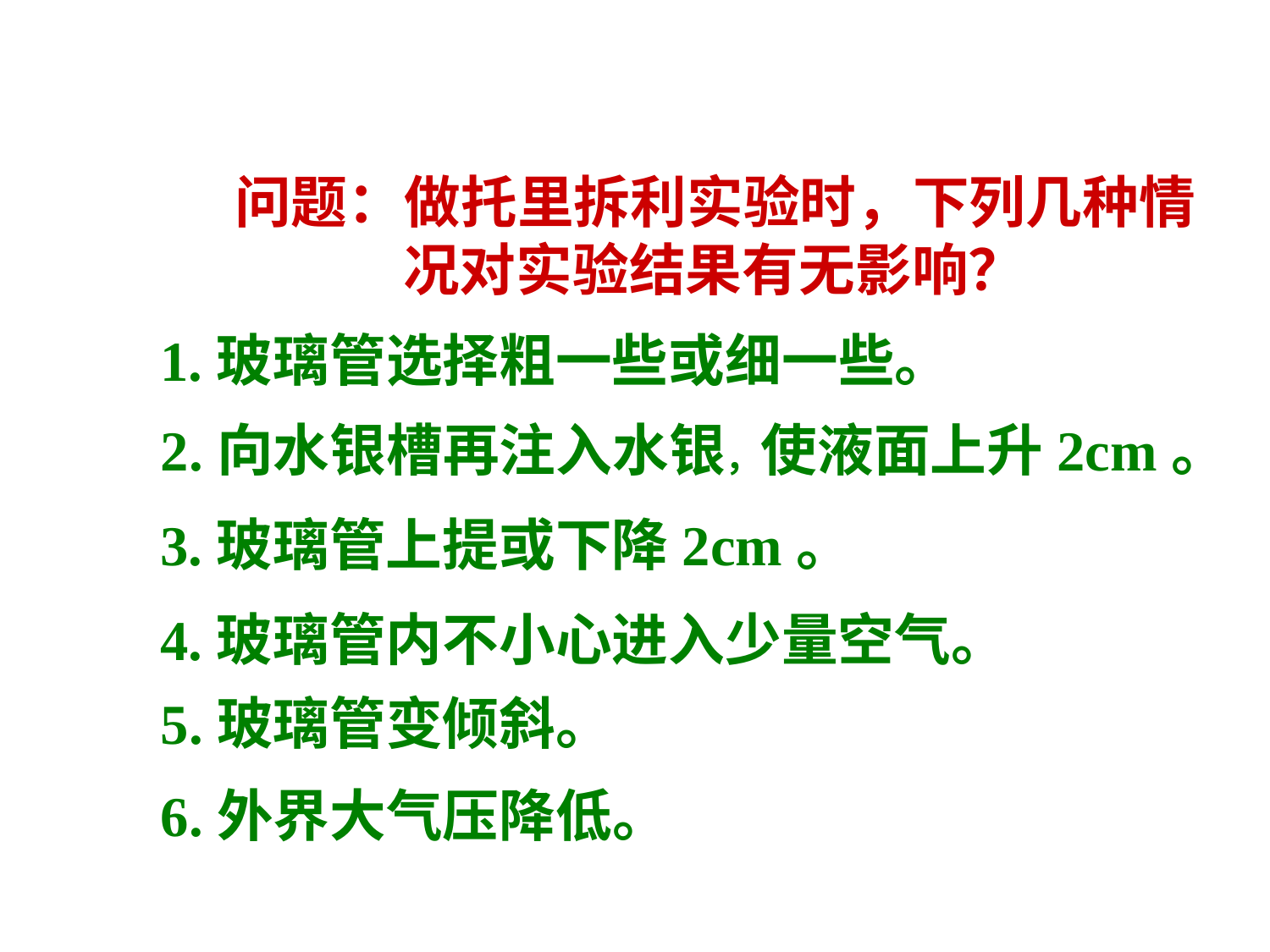

问题：做托里拆利实验时，下列几种情
            况对实验结果有无影响？
1.玻璃管选择粗一些或细一些。
2.向水银槽再注入水银，使液面上升2cm。
3.玻璃管上提或下降2cm。
4.玻璃管内不小心进入少量空气。
5.玻璃管变倾斜。
6.外界大气压降低。